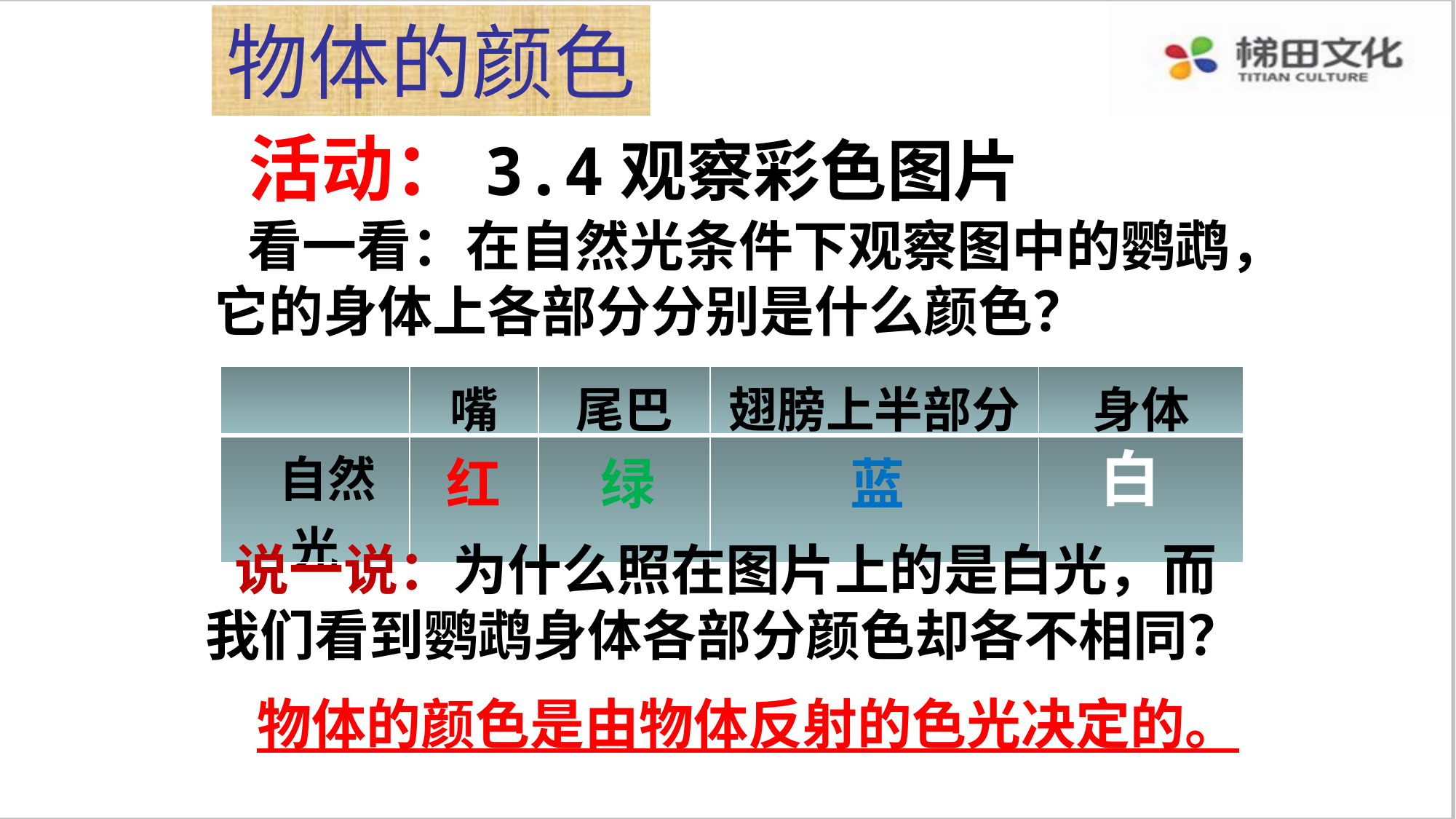

# 物体的颜色
活动：3.4观察彩色图片
  看一看：在自然光条件下观察图中的鹦鹉，它的身体上各部分分别是什么颜色？
|  | 嘴 | 尾巴 | 翅膀上半部分 | 身体 |
| --- | --- | --- | --- | --- |
| 自然光 |  |  |  |  |
白
红
绿
蓝
  说一说：为什么照在图片上的是白光，而我们看到鹦鹉身体各部分颜色却各不相同？
物体的颜色是由物体反射的色光决定的。